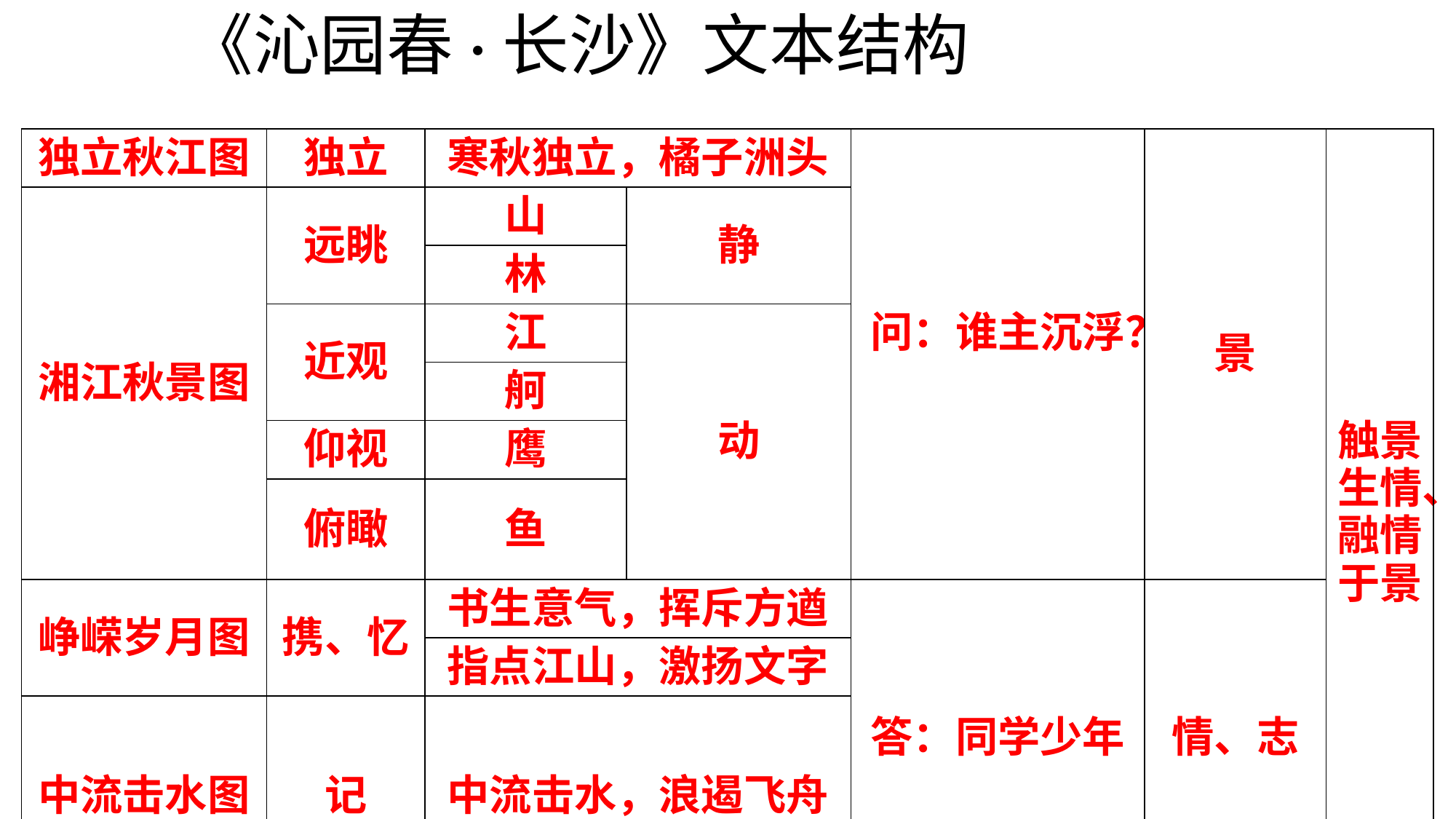

# 《沁园春·长沙》文本结构
| 独立秋江图 | 独立 | 寒秋独立，橘子洲头 |  | 问：谁主沉浮？ | 景 | 触景生情、融情于景 |
| --- | --- | --- | --- | --- | --- | --- |
| 湘江秋景图 | 远眺 | 山 | 静 |  |  |  |
|  |  | 林 |  |  |  |  |
|  | 近观 | 江 | 动 |  |  |  |
|  |  | 舸 |  |  |  |  |
|  | 仰视 | 鹰 |  |  |  |  |
|  | 俯瞰 | 鱼 |  |  |  |  |
| 峥嵘岁月图 | 携、忆 | 书生意气，挥斥方遒 |  | 答：同学少年 | 情、志 |  |
|  |  | 指点江山，激扬文字 |  |  |  |  |
| 中流击水图 | 记 | 中流击水，浪遏飞舟 |  |  |  |  |